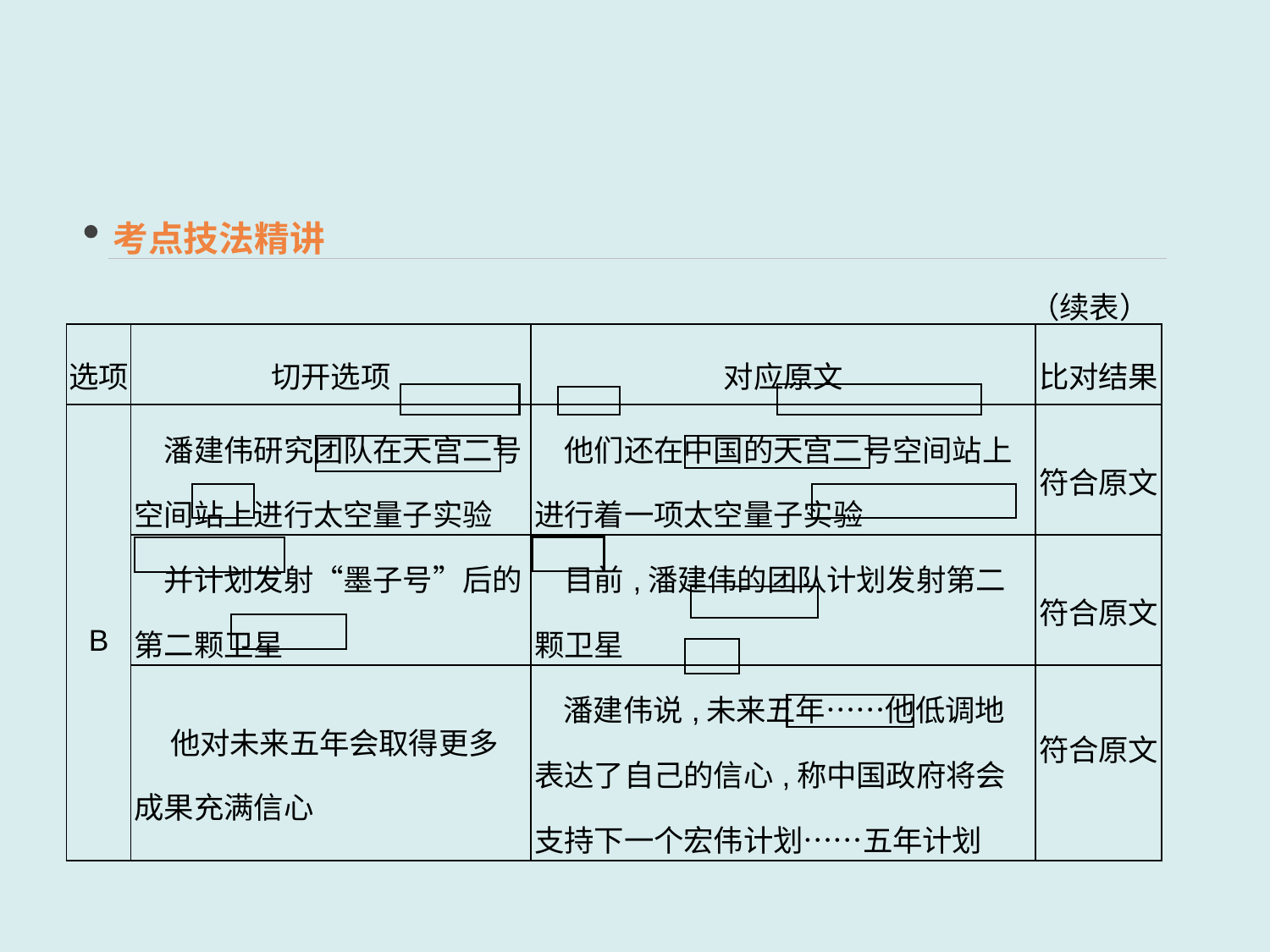

考点技法精讲

（续表）
| 选项 | 切开选项 | 对应原文 | 比对结果 |
| --- | --- | --- | --- |
| B | 潘建伟研究团队在天宫二号空间站上进行太空量子实验 | 他们还在中国的天宫二号空间站上进行着一项太空量子实验 | 符合原文 |
|  | 并计划发射“墨子号”后的第二颗卫星 | 目前,潘建伟的团队计划发射第二颗卫星 | 符合原文 |
|  | 他对未来五年会取得更多成果充满信心 | 潘建伟说,未来五年……他低调地表达了自己的信心,称中国政府将会支持下一个宏伟计划……五年计划 | 符合原文 |